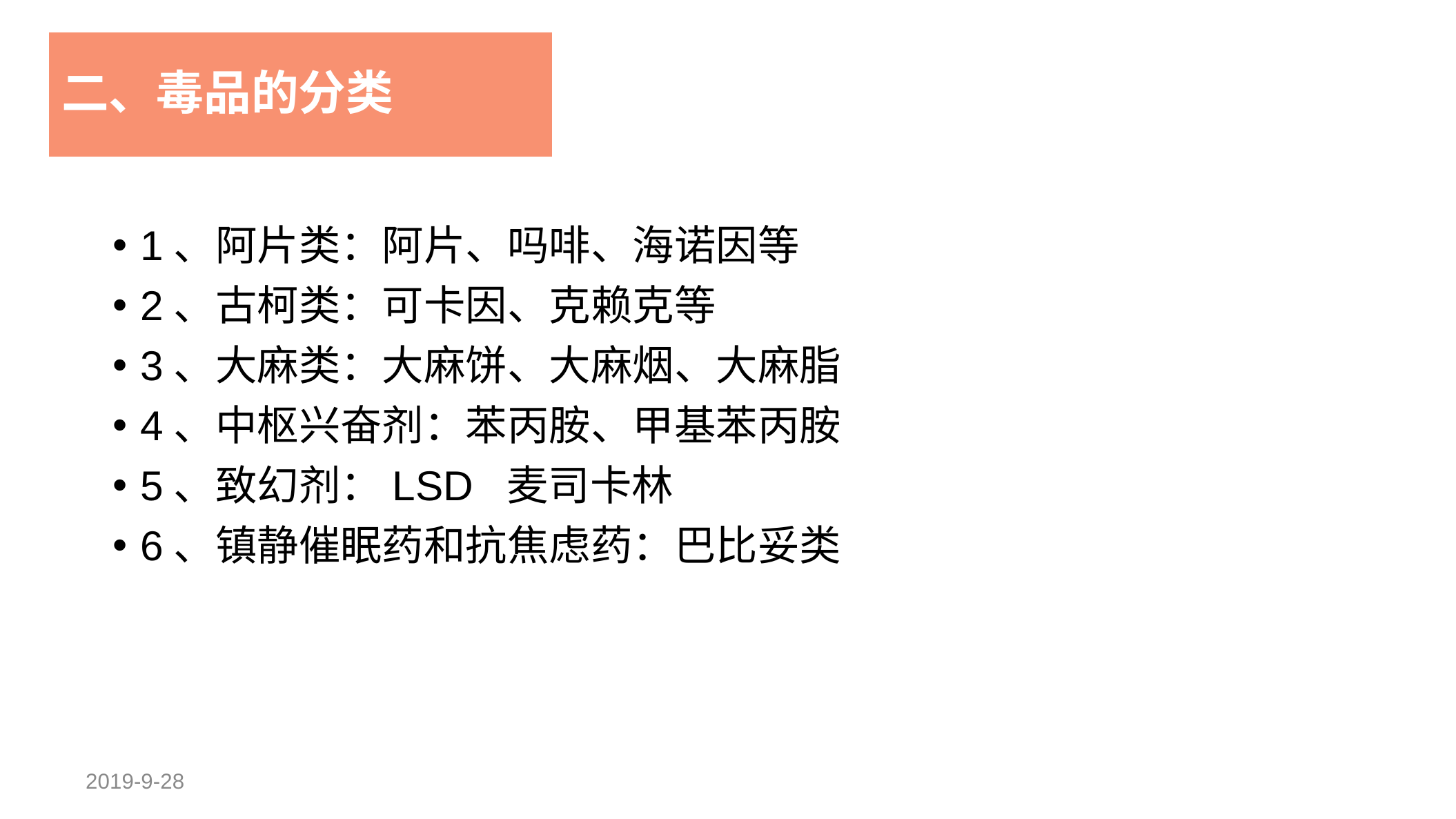

1、阿片类：阿片、吗啡、海诺因等
2、古柯类：可卡因、克赖克等
3、大麻类：大麻饼、大麻烟、大麻脂
4、中枢兴奋剂：苯丙胺、甲基苯丙胺
5、致幻剂：LSD  麦司卡林
6、镇静催眠药和抗焦虑药：巴比妥类
二、毒品的分类
2019-9-28